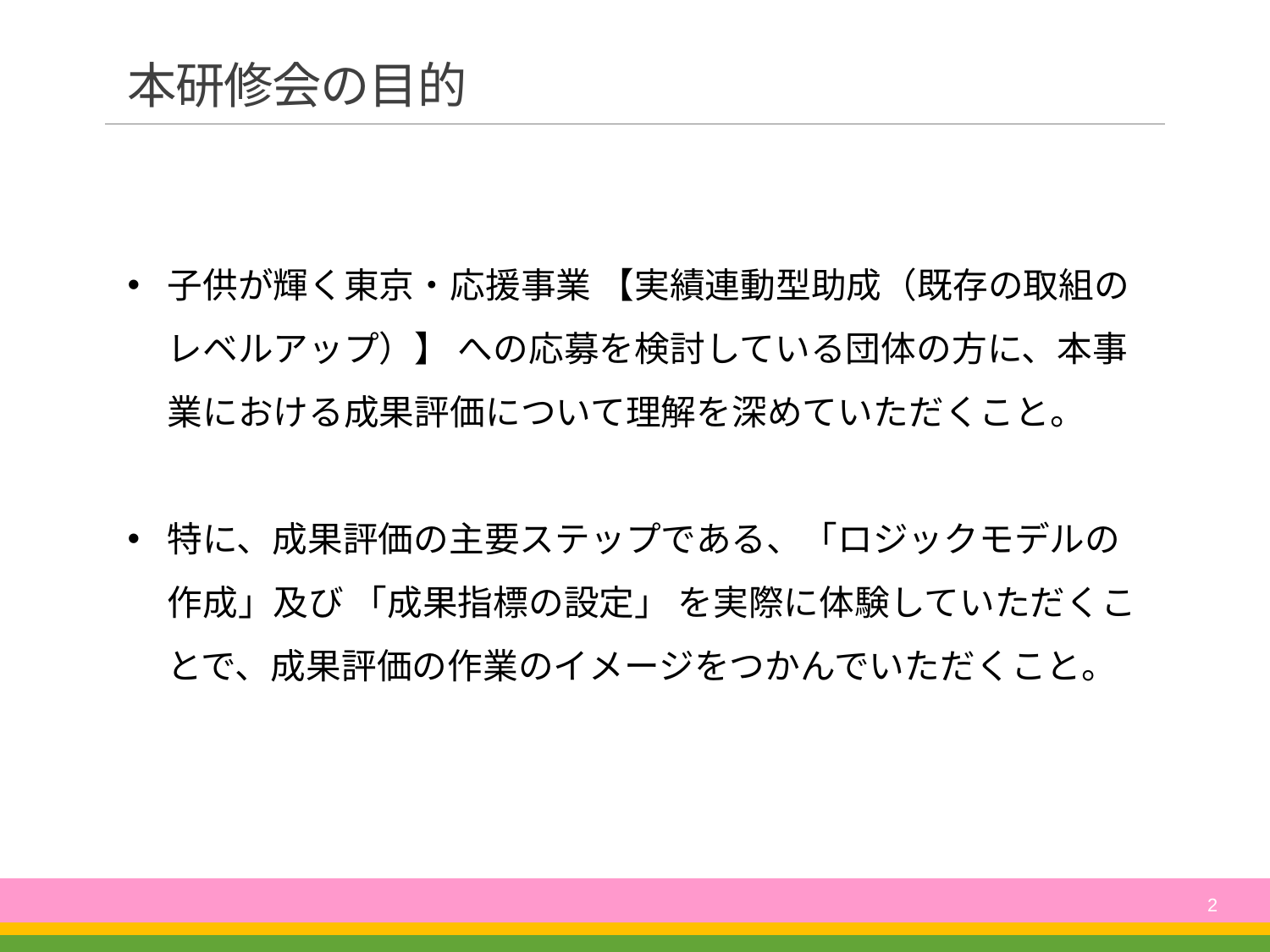

# 本研修会の目的
子供が輝く東京・応援事業 【実績連動型助成（既存の取組のレベルアップ）】 への応募を検討している団体の方に、本事業における成果評価について理解を深めていただくこと。

特に、成果評価の主要ステップである、「ロジックモデルの作成」及び 「成果指標の設定」 を実際に体験していただくことで、成果評価の作業のイメージをつかんでいただくこと。
2